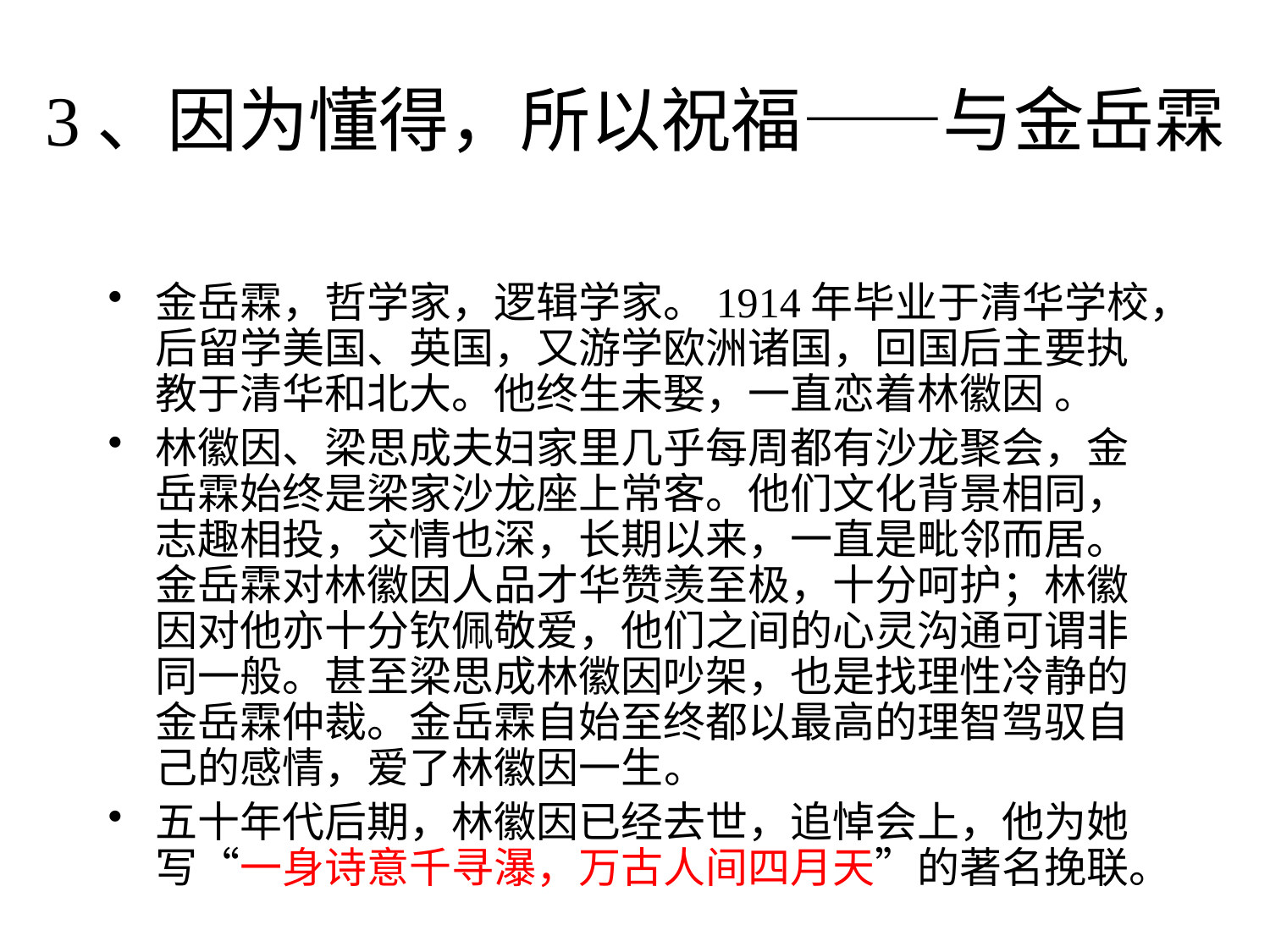

# 3、因为懂得，所以祝福——与金岳霖
金岳霖，哲学家，逻辑学家。1914年毕业于清华学校，后留学美国、英国，又游学欧洲诸国，回国后主要执教于清华和北大。他终生未娶，一直恋着林徽因 。
林徽因、梁思成夫妇家里几乎每周都有沙龙聚会，金岳霖始终是梁家沙龙座上常客。他们文化背景相同，志趣相投，交情也深，长期以来，一直是毗邻而居。金岳霖对林徽因人品才华赞羡至极，十分呵护；林徽因对他亦十分钦佩敬爱，他们之间的心灵沟通可谓非同一般。甚至梁思成林徽因吵架，也是找理性冷静的金岳霖仲裁。金岳霖自始至终都以最高的理智驾驭自己的感情，爱了林徽因一生。
五十年代后期，林徽因已经去世，追悼会上，他为她写“一身诗意千寻瀑，万古人间四月天”的著名挽联。